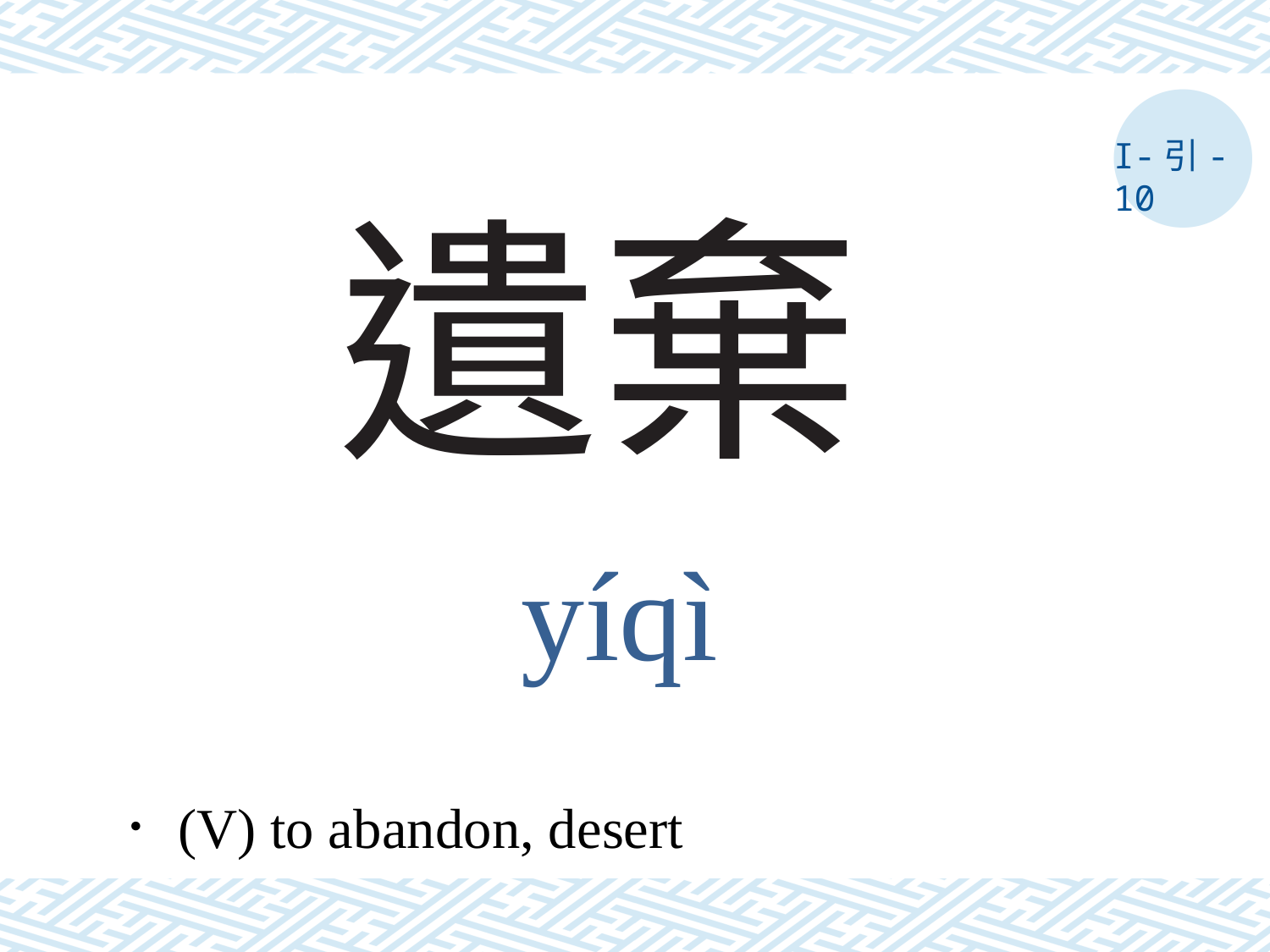

I-引- 10

# 遺棄
yíqì
．(V) to abandon, desert